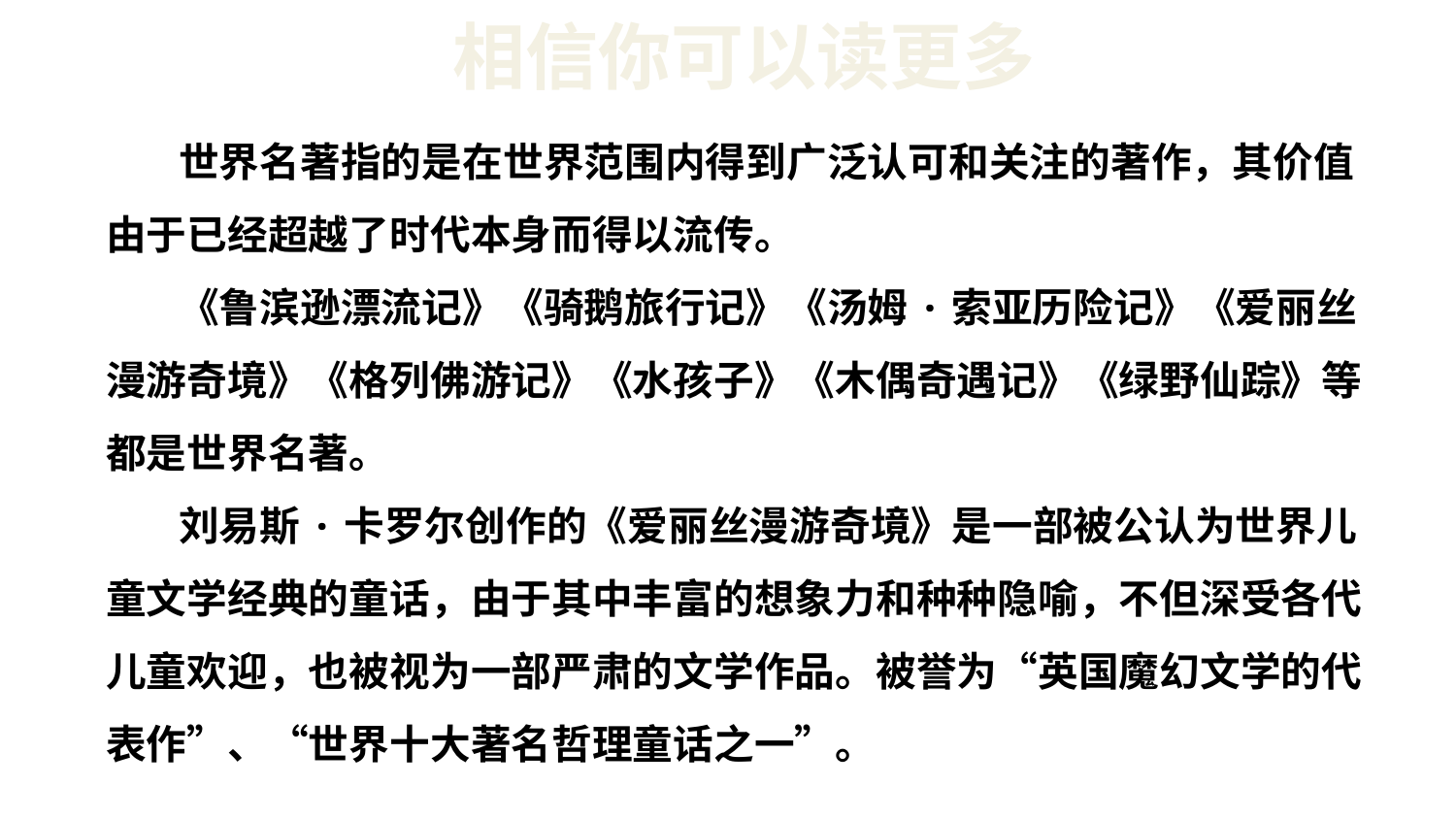

相信你可以读更多
世界名著指的是在世界范围内得到广泛认可和关注的著作，其价值由于已经超越了时代本身而得以流传。
《鲁滨逊漂流记》《骑鹅旅行记》《汤姆·索亚历险记》《爱丽丝漫游奇境》《格列佛游记》《水孩子》《木偶奇遇记》《绿野仙踪》等都是世界名著。
刘易斯·卡罗尔创作的《爱丽丝漫游奇境》是一部被公认为世界儿童文学经典的童话，由于其中丰富的想象力和种种隐喻，不但深受各代儿童欢迎，也被视为一部严肃的文学作品。被誉为“英国魔幻文学的代表作”、“世界十大著名哲理童话之一”。